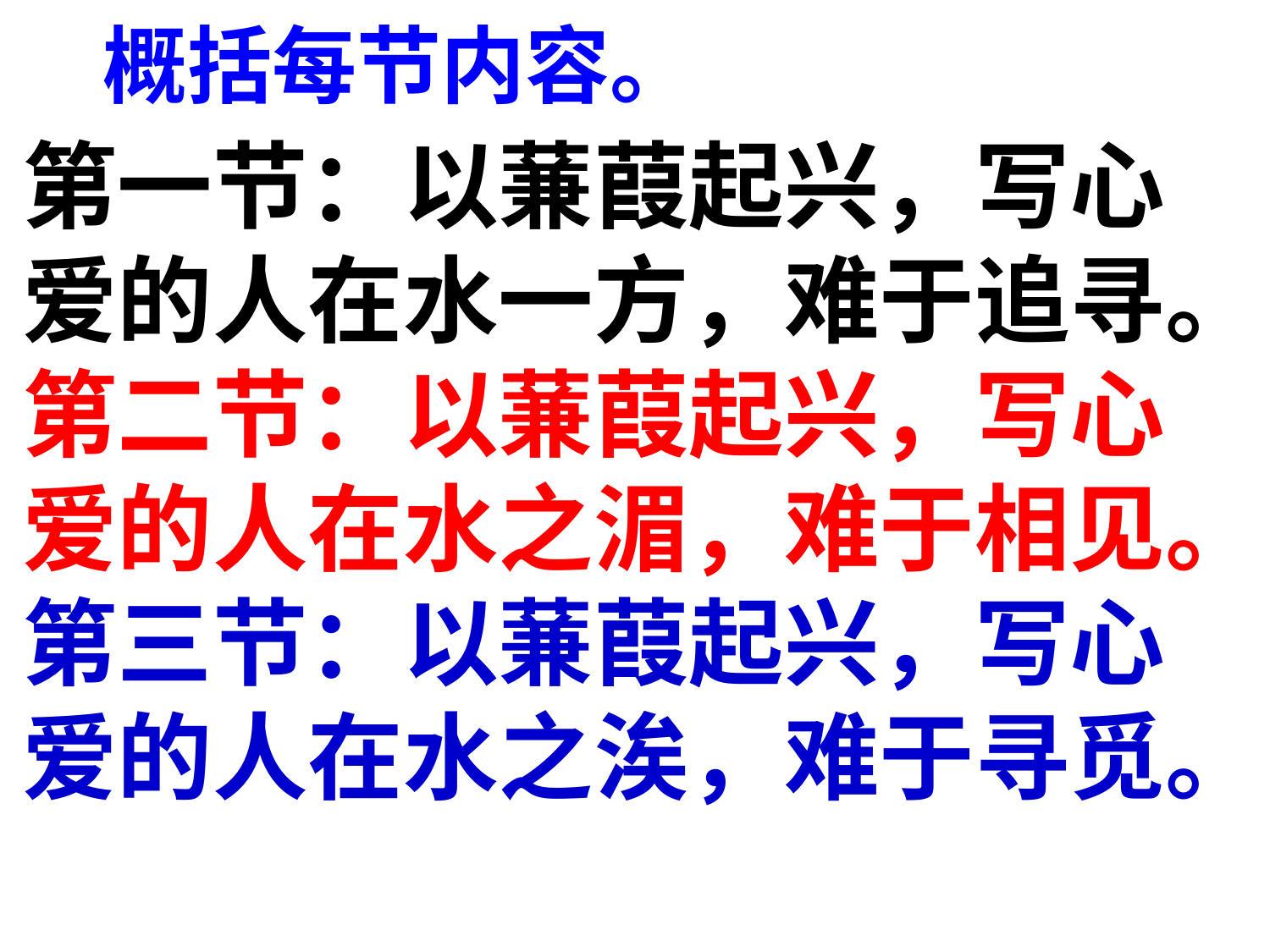

概括每节内容。
第一节：以蒹葭起兴，写心爱的人在水一方，难于追寻。
第二节：以蒹葭起兴，写心爱的人在水之湄，难于相见。
第三节：以蒹葭起兴，写心爱的人在水之涘，难于寻觅。